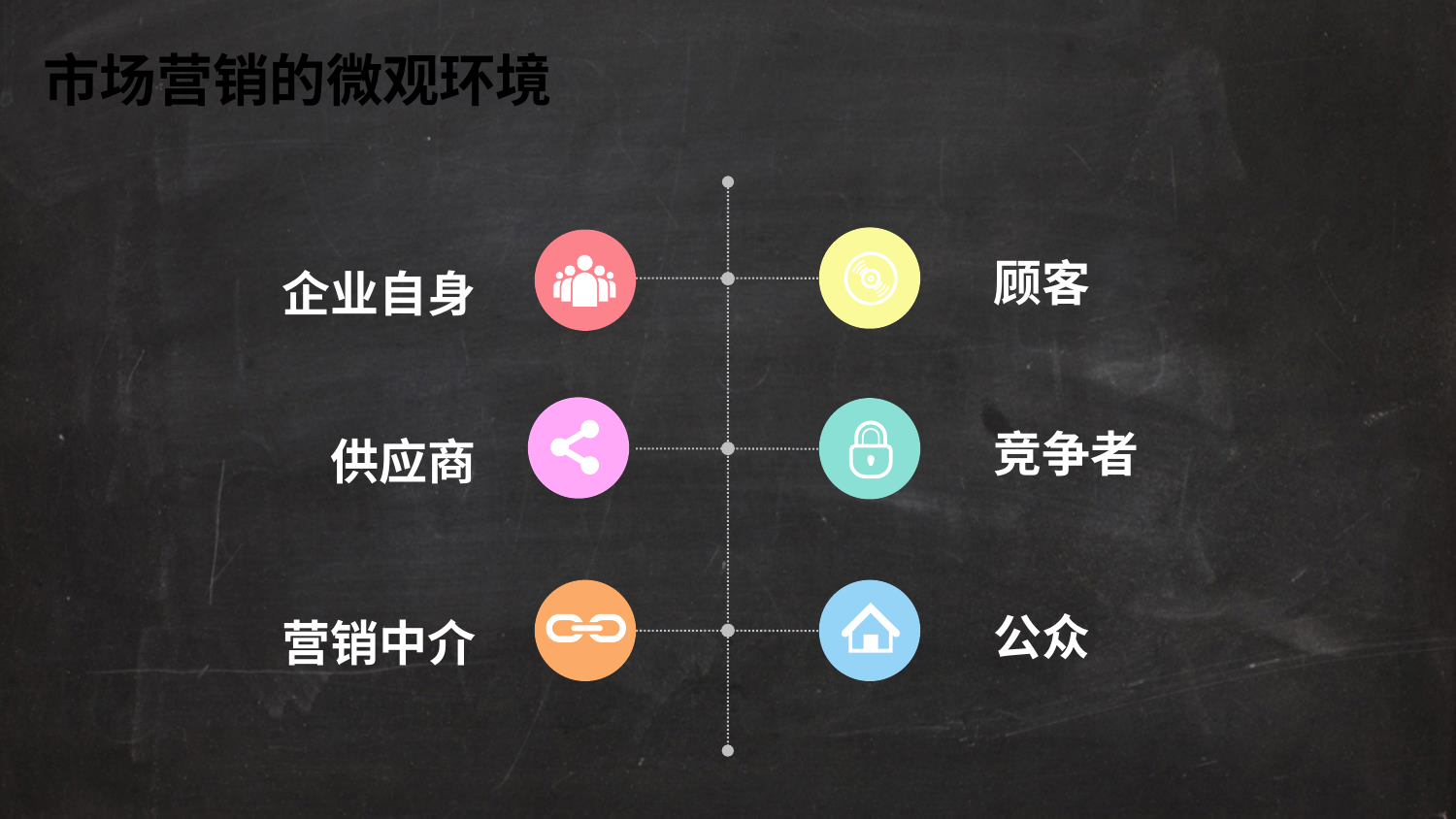

市场营销的微观环境

顾客

企业自身

竞争者
供应商

公众
营销中介